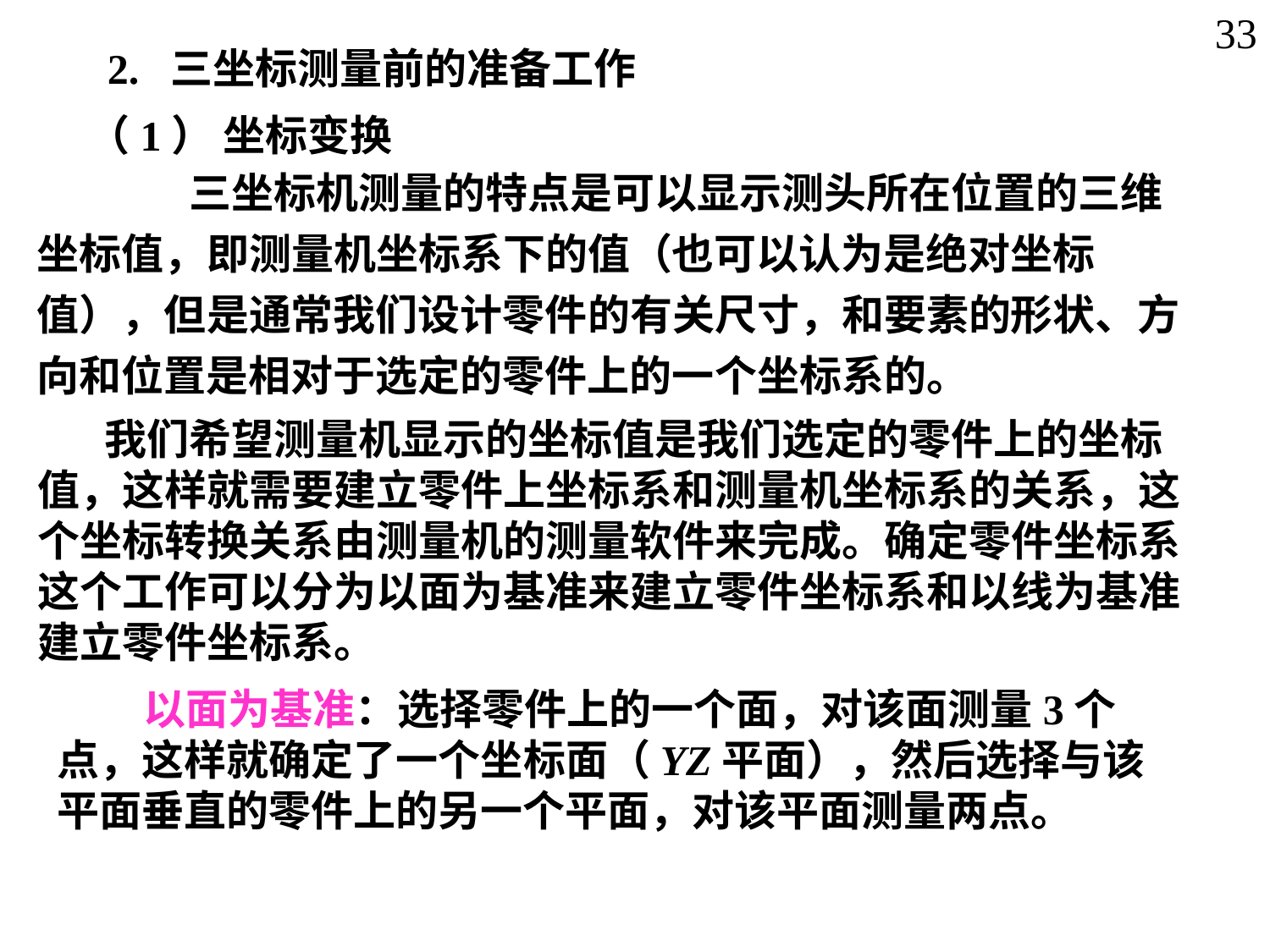

33
2.  三坐标测量前的准备工作
（1） 坐标变换
         三坐标机测量的特点是可以显示测头所在位置的三维坐标值，即测量机坐标系下的值（也可以认为是绝对坐标值），但是通常我们设计零件的有关尺寸，和要素的形状、方向和位置是相对于选定的零件上的一个坐标系的。
      我们希望测量机显示的坐标值是我们选定的零件上的坐标值，这样就需要建立零件上坐标系和测量机坐标系的关系，这个坐标转换关系由测量机的测量软件来完成。确定零件坐标系这个工作可以分为以面为基准来建立零件坐标系和以线为基准建立零件坐标系。
        以面为基准：选择零件上的一个面，对该面测量3个点，这样就确定了一个坐标面（YZ平面），然后选择与该平面垂直的零件上的另一个平面，对该平面测量两点。